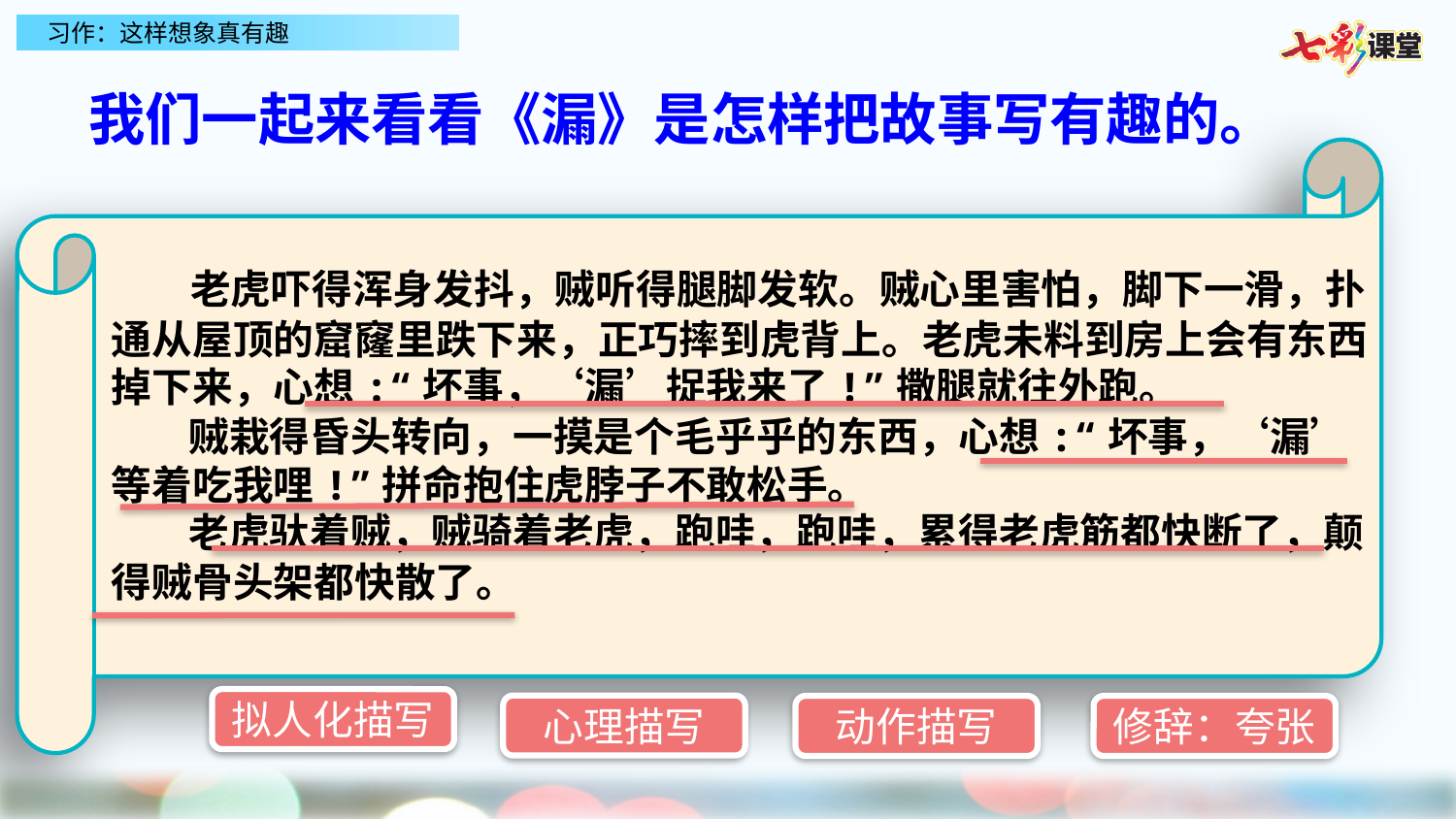

我们一起来看看《漏》是怎样把故事写有趣的。

  老虎吓得浑身发抖，贼听得腿脚发软。贼心里害怕，脚下一滑，扑通从屋顶的窟窿里跌下来，正巧摔到虎背上。老虎未料到房上会有东西掉下来，心想:“坏事，‘漏’捉我来了!”撒腿就往外跑。
  贼栽得昏头转向，一摸是个毛乎乎的东西，心想:“坏事，‘漏’等着吃我哩!”拼命抱住虎脖子不敢松手。
  老虎驮着贼，贼骑着老虎，跑哇，跑哇，累得老虎筋都快断了，颠得贼骨头架都快散了。
拟人化描写
心理描写
动作描写
修辞：夸张